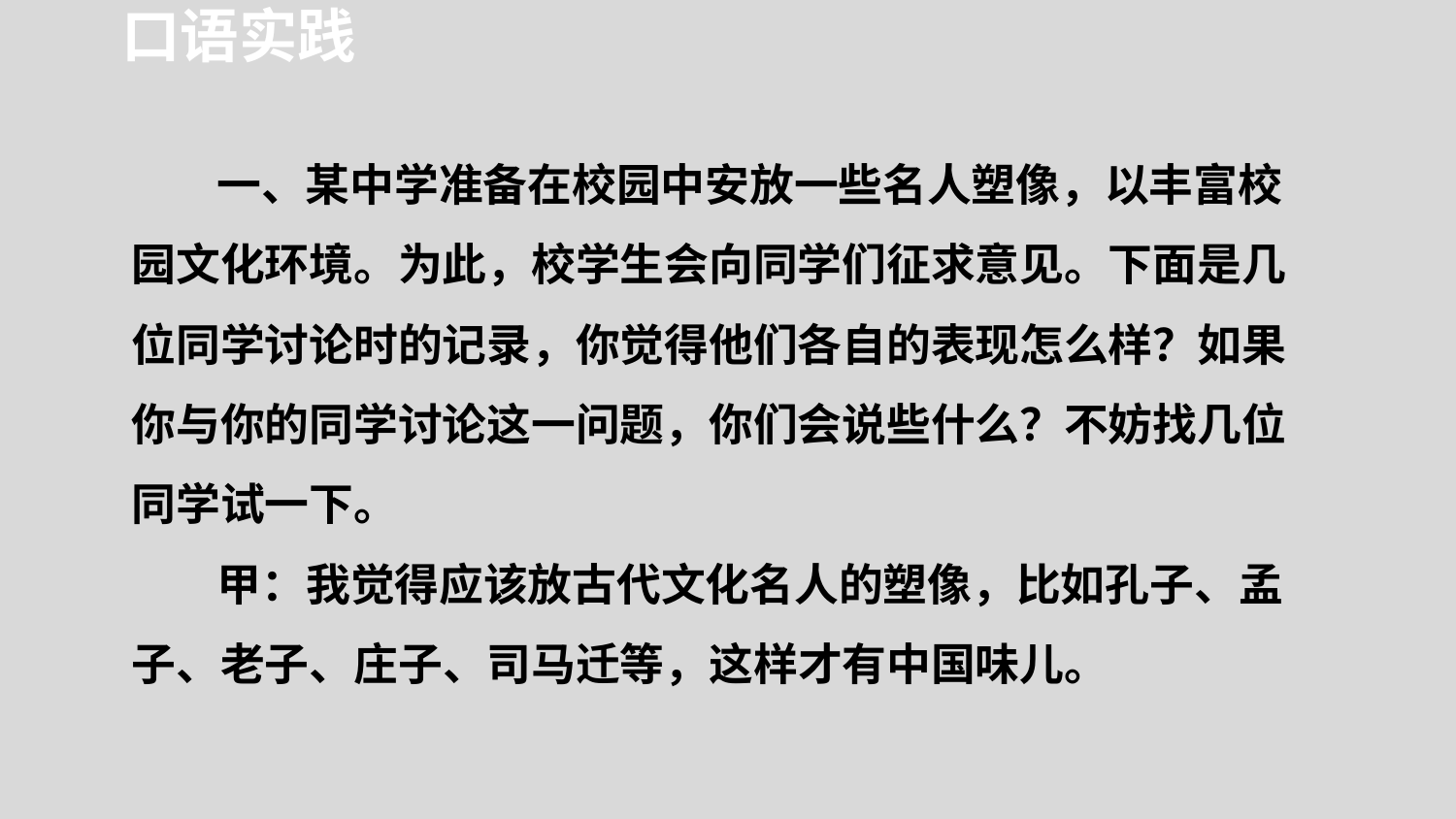

口语实践
一、某中学准备在校园中安放一些名人塑像，以丰富校园文化环境。为此，校学生会向同学们征求意见。下面是几位同学讨论时的记录，你觉得他们各自的表现怎么样？如果你与你的同学讨论这一问题，你们会说些什么？不妨找几位同学试一下。
甲：我觉得应该放古代文化名人的塑像，比如孔子、孟子、老子、庄子、司马迁等，这样才有中国味儿。